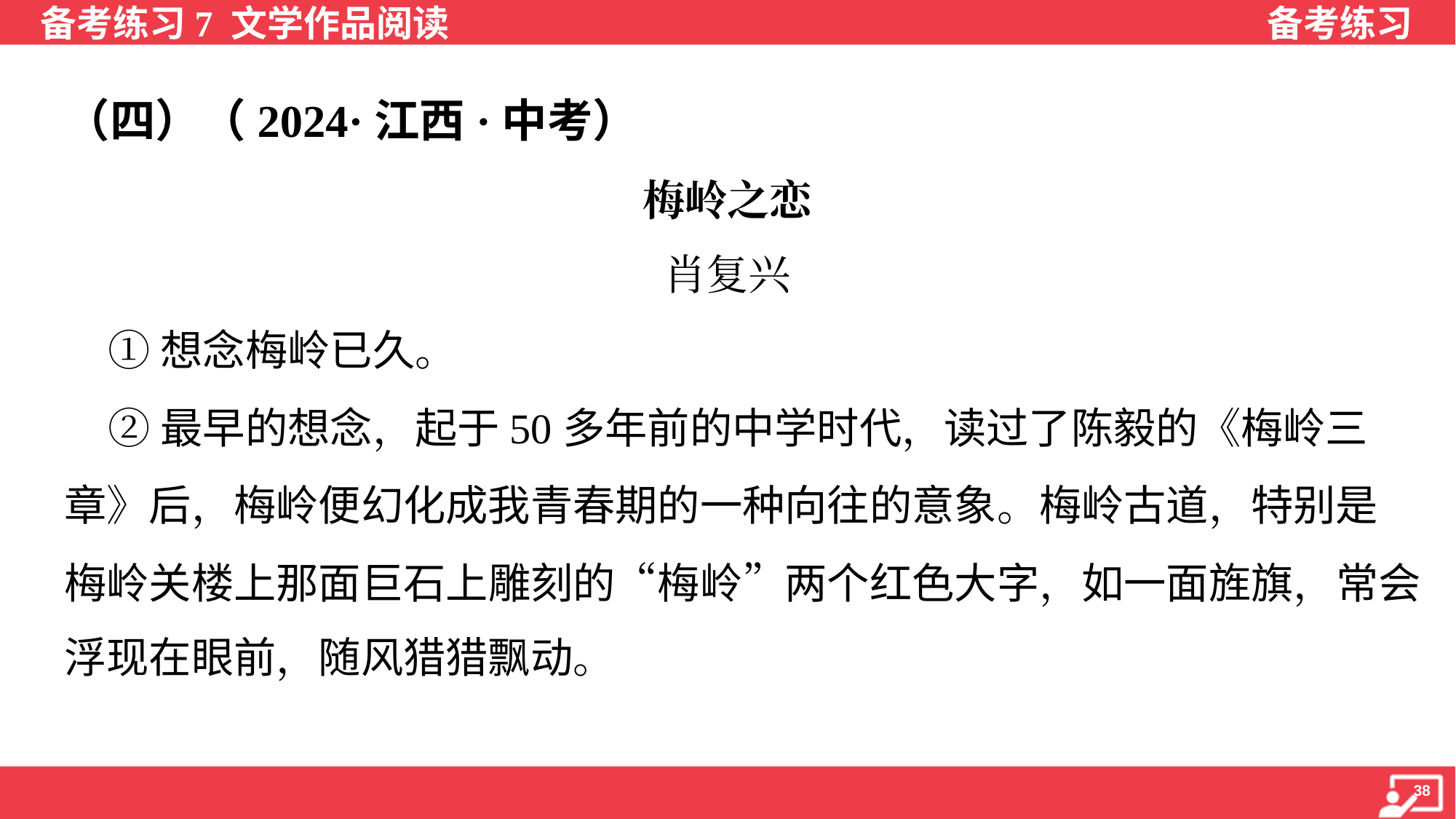

（四）（2024·江西·中考）
梅岭之恋
肖复兴
    ①想念梅岭已久。
    ②最早的想念，起于50多年前的中学时代，读过了陈毅的《梅岭三
章》后，梅岭便幻化成我青春期的一种向往的意象。梅岭古道，特别是
梅岭关楼上那面巨石上雕刻的“梅岭”两个红色大字，如一面旌旗，常会
浮现在眼前，随风猎猎飘动。